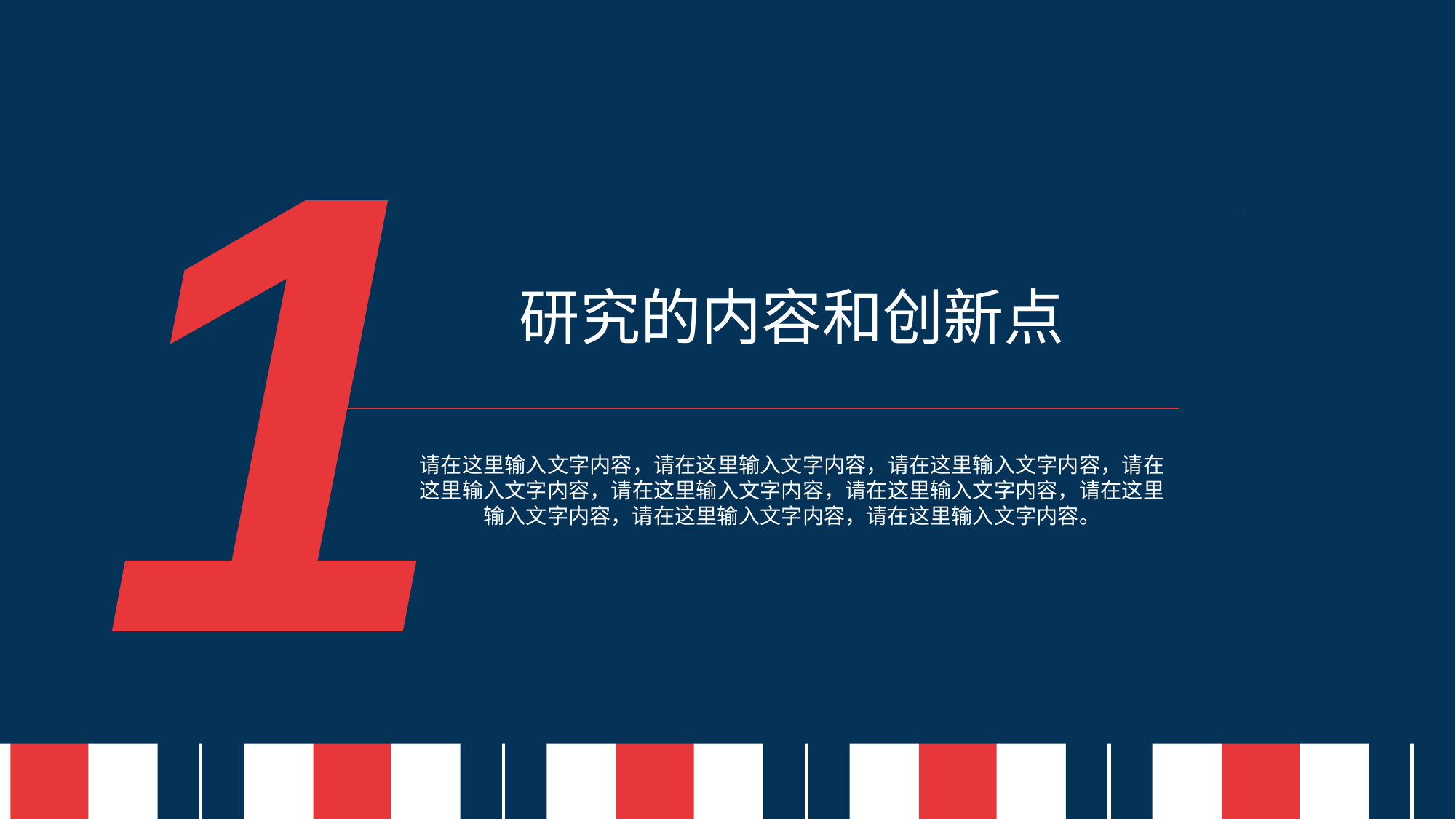

1
研究的内容和创新点
请在这里输入文字内容，请在这里输入文字内容，请在这里输入文字内容，请在这里输入文字内容，请在这里输入文字内容，请在这里输入文字内容，请在这里输入文字内容，请在这里输入文字内容，请在这里输入文字内容。